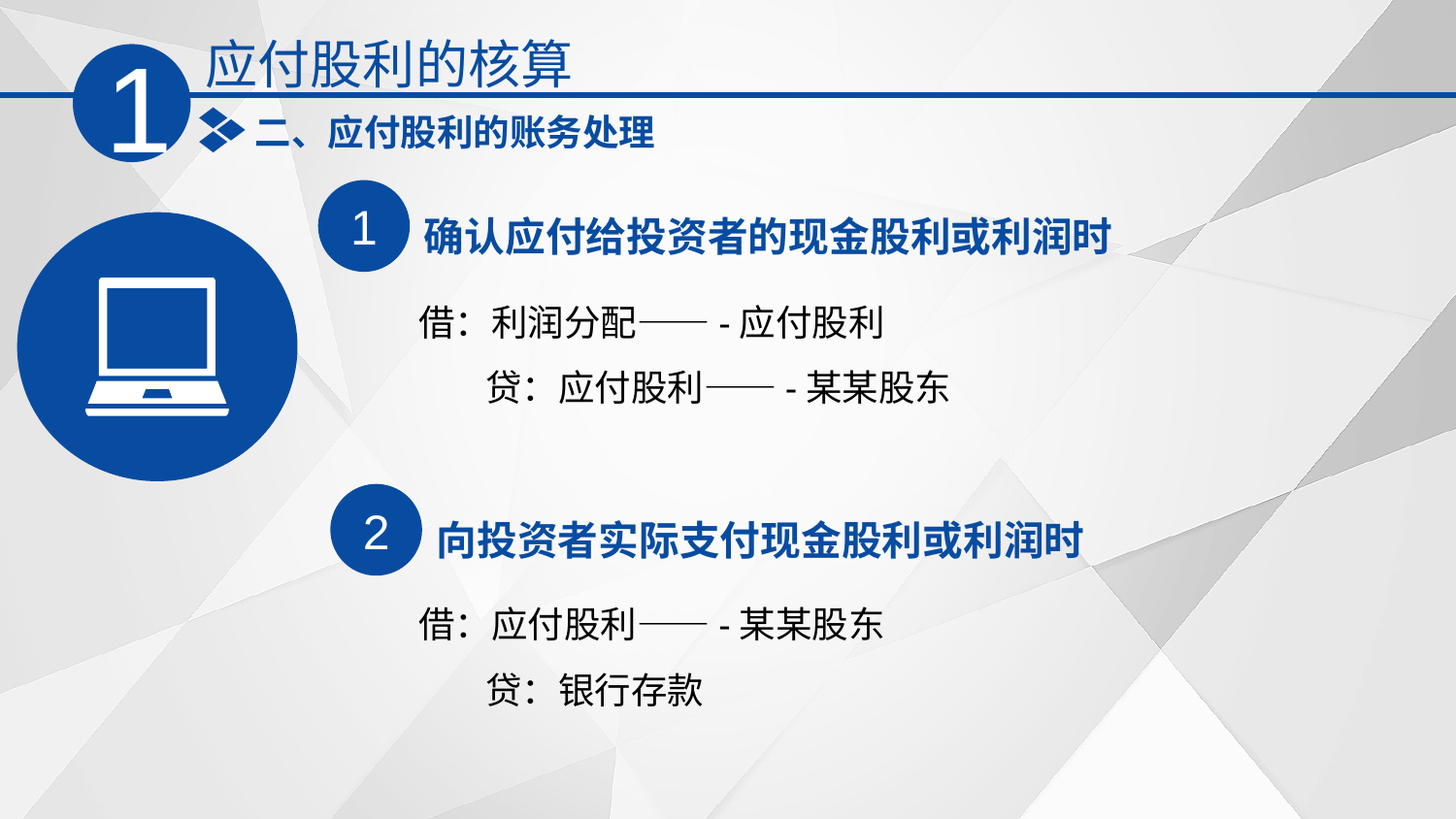

应付股利的核算
1

二、应付股利的账务处理

1
确认应付给投资者的现金股利或利润时

借：利润分配——-应付股利
       贷：应付股利——-某某股东
2
向投资者实际支付现金股利或利润时
借：应付股利——-某某股东
       贷：银行存款